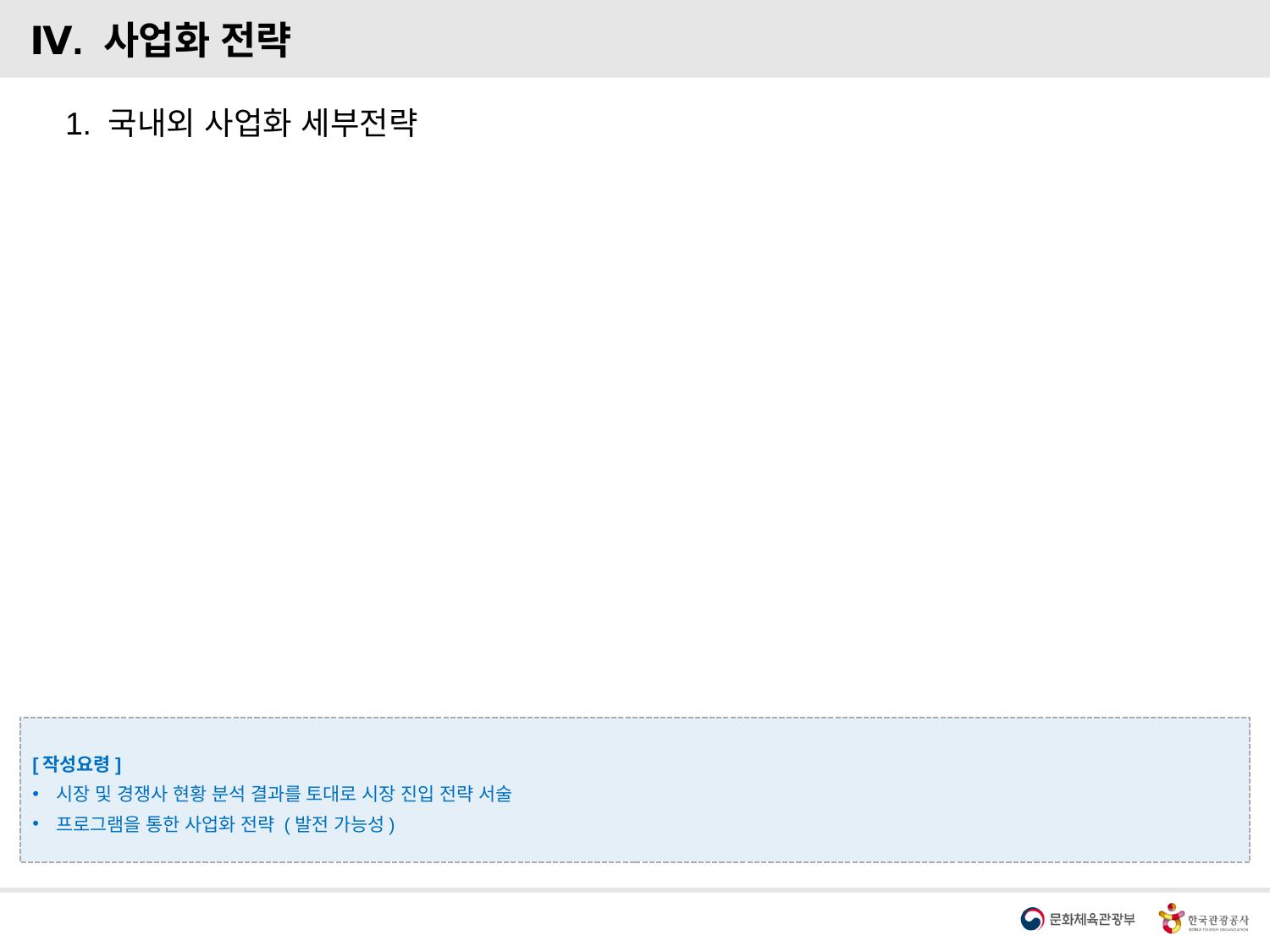

Ⅳ. 사업화 전략
1. 국내외 사업화 세부전략
[작성요령]
시장 및 경쟁사 현황 분석 결과를 토대로 시장 진입 전략 서술
프로그램을 통한 사업화 전략 (발전 가능성)